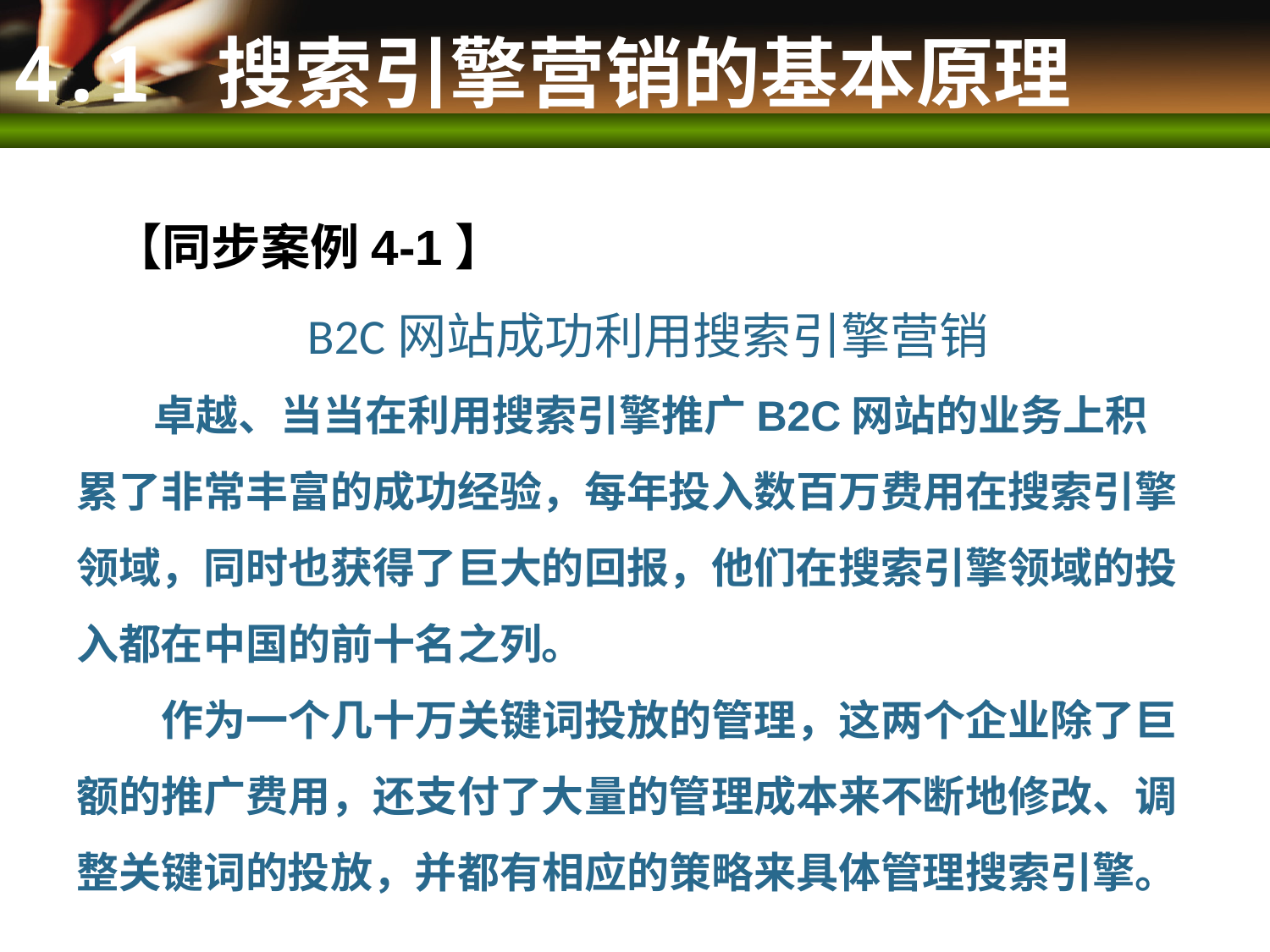

4.1 搜索引擎营销的基本原理
【同步案例4-1】
B2C网站成功利用搜索引擎营销
    卓越、当当在利用搜索引擎推广B2C网站的业务上积累了非常丰富的成功经验，每年投入数百万费用在搜索引擎领域，同时也获得了巨大的回报，他们在搜索引擎领域的投入都在中国的前十名之列。
    作为一个几十万关键词投放的管理，这两个企业除了巨额的推广费用，还支付了大量的管理成本来不断地修改、调整关键词的投放，并都有相应的策略来具体管理搜索引擎。